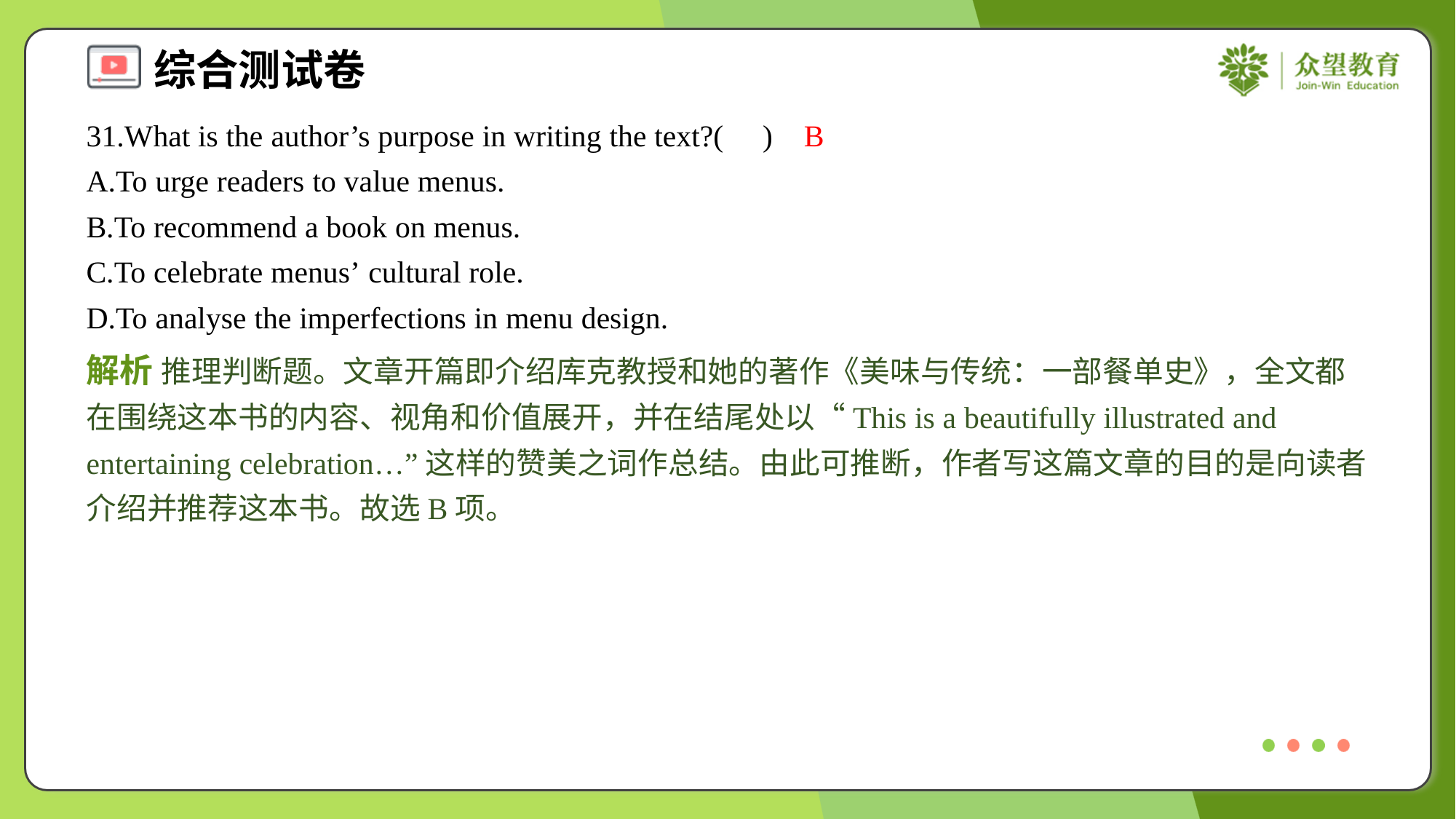

31.What is the author’s purpose in writing the text?(     )
B
A.To urge readers to value menus.
B.To recommend a book on menus.
C.To celebrate menus’ cultural role.
D.To analyse the imperfections in menu design.
解析 推理判断题。文章开篇即介绍库克教授和她的著作《美味与传统：一部餐单史》，全文都在围绕这本书的内容、视角和价值展开，并在结尾处以“This is a beautifully illustrated and entertaining celebration…”这样的赞美之词作总结。由此可推断，作者写这篇文章的目的是向读者介绍并推荐这本书。故选B项。